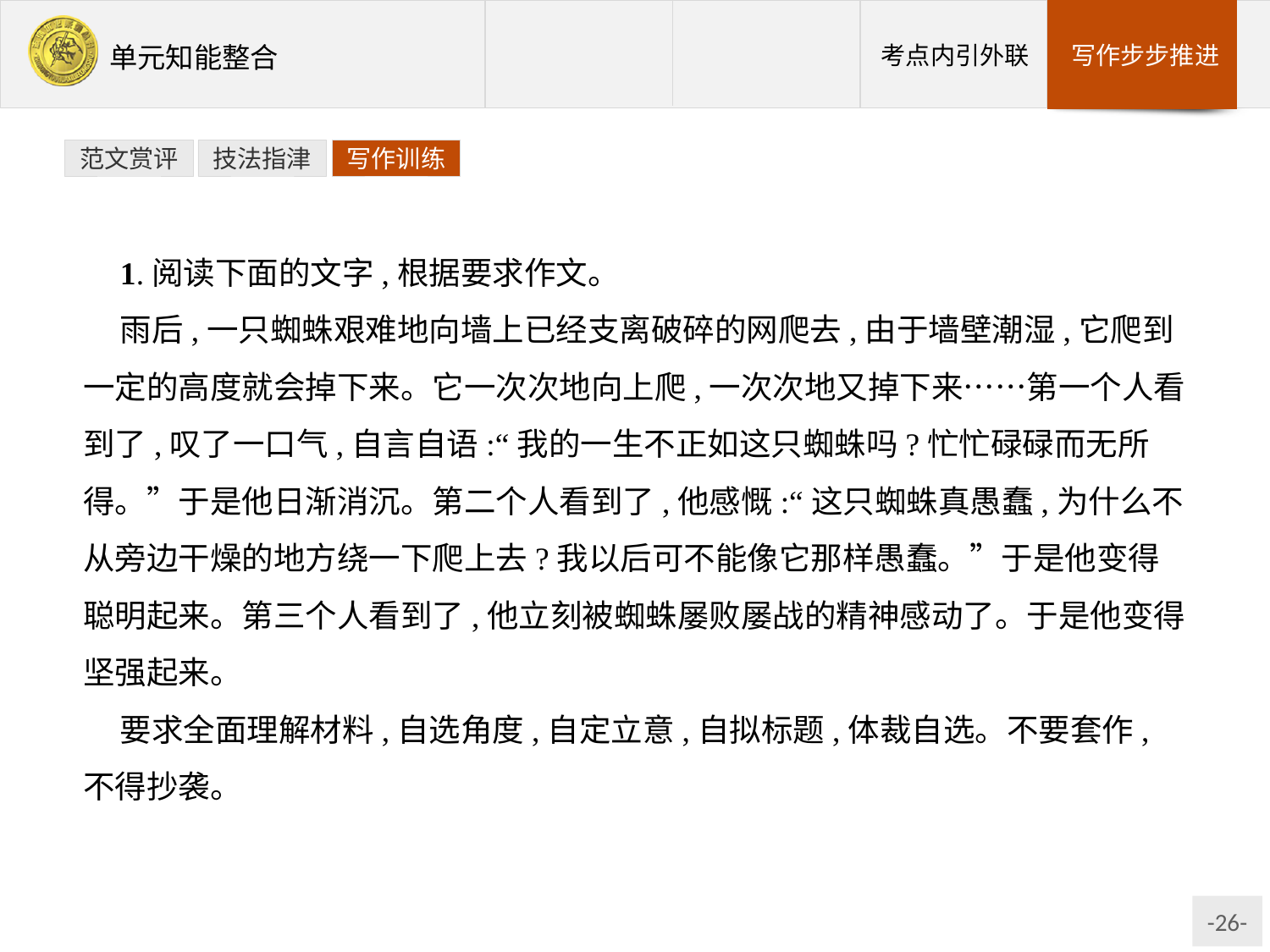

范文赏评
技法指津
写作训练
1.阅读下面的文字,根据要求作文。
雨后,一只蜘蛛艰难地向墙上已经支离破碎的网爬去,由于墙壁潮湿,它爬到一定的高度就会掉下来。它一次次地向上爬,一次次地又掉下来……第一个人看到了,叹了一口气,自言自语:“我的一生不正如这只蜘蛛吗?忙忙碌碌而无所得。”于是他日渐消沉。第二个人看到了,他感慨:“这只蜘蛛真愚蠢,为什么不从旁边干燥的地方绕一下爬上去?我以后可不能像它那样愚蠢。”于是他变得聪明起来。第三个人看到了,他立刻被蜘蛛屡败屡战的精神感动了。于是他变得坚强起来。
要求全面理解材料,自选角度,自定立意,自拟标题,体裁自选。不要套作,不得抄袭。